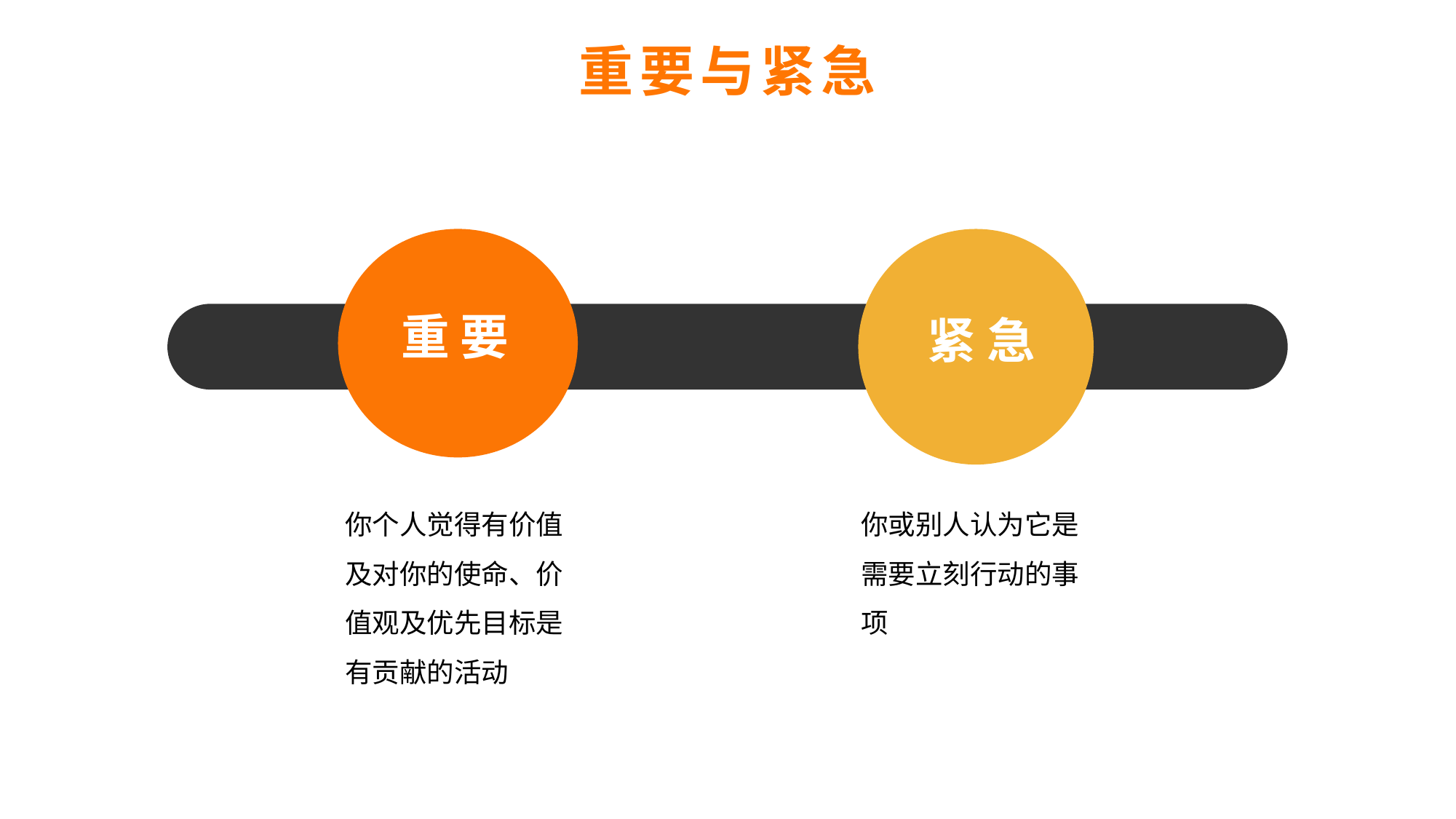

重要与紧急

重 要

紧 急

你个人觉得有价值及对你的使命、价值观及优先目标是有贡献的活动
你或别人认为它是需要立刻行动的事项